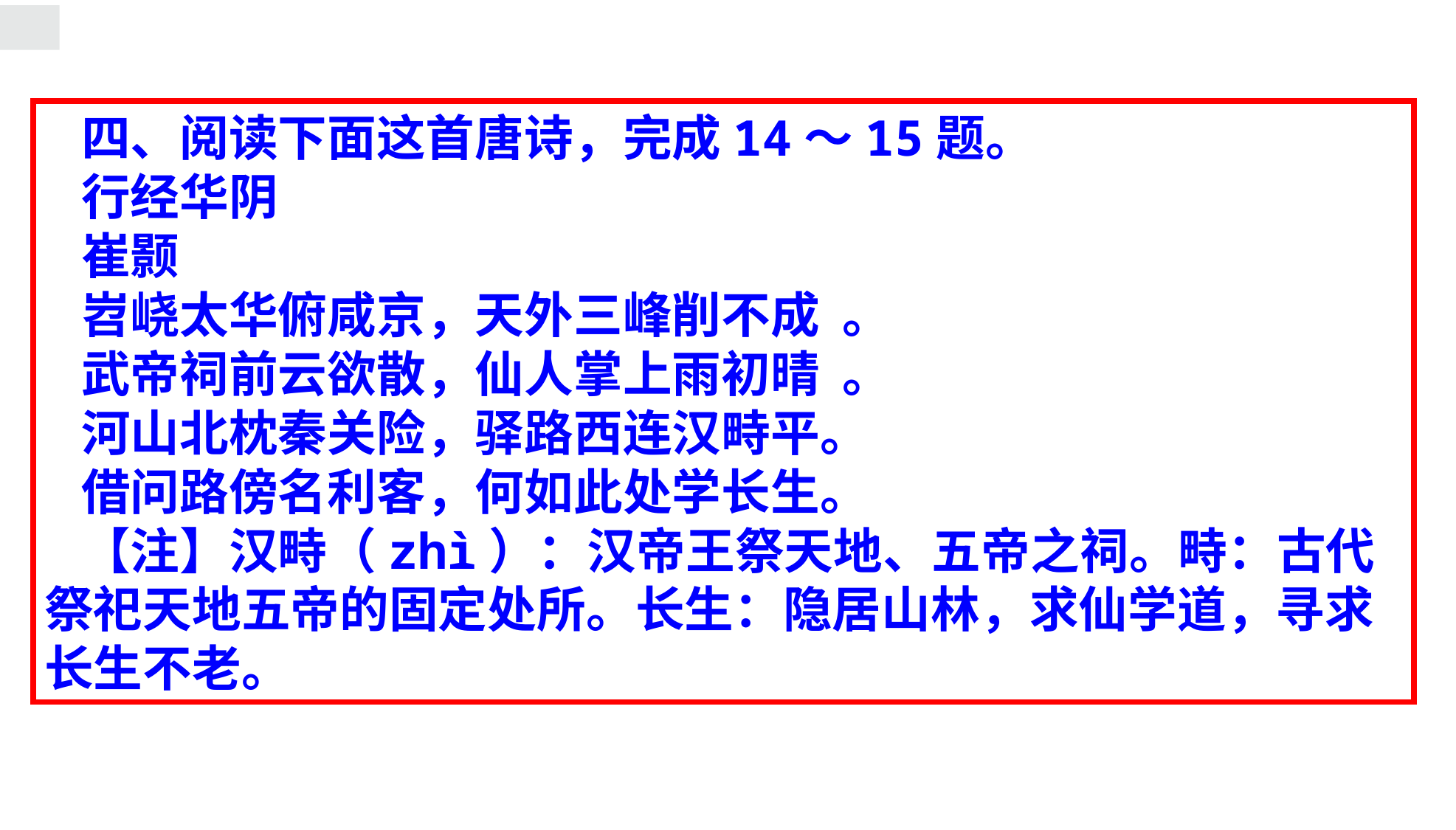

四、阅读下面这首唐诗，完成14～15题。
行经华阴
崔颢
岧峣太华俯咸京，天外三峰削不成  。
武帝祠前云欲散，仙人掌上雨初晴  。
河山北枕秦关险，驿路西连汉畤平。
借问路傍名利客，何如此处学长生。
【注】汉畤（zhì）：汉帝王祭天地、五帝之祠。畤：古代祭祀天地五帝的固定处所。长生：隐居山林，求仙学道，寻求长生不老。